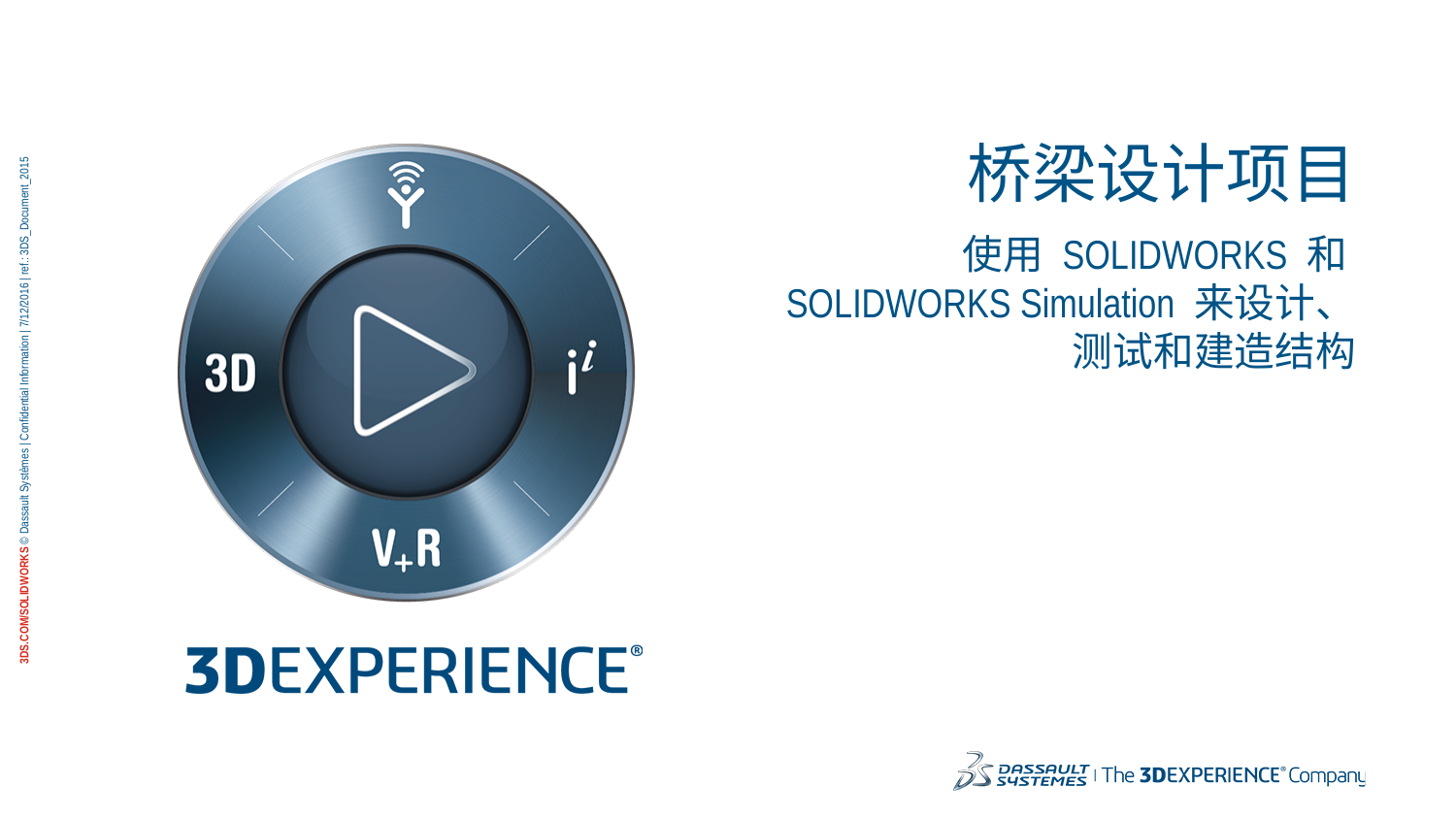

# 桥梁设计项目
使用 SOLIDWORKS 和
SOLIDWORKS Simulation 来设计、
测试和建造结构